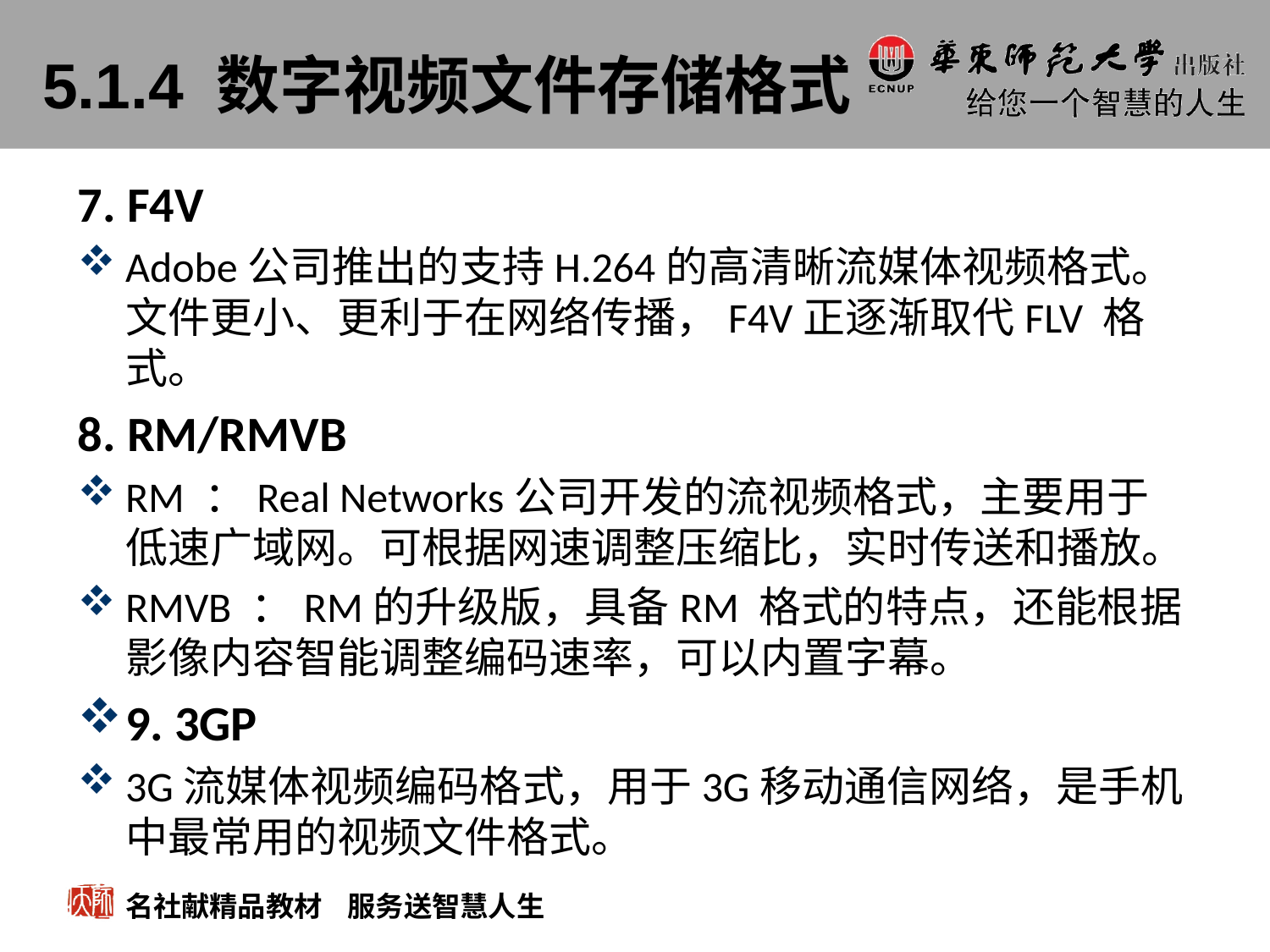

# 5.1.4 数字视频文件存储格式
7. F4V
Adobe公司推出的支持H.264的高清晰流媒体视频格式。文件更小、更利于在网络传播，F4V正逐渐取代FLV 格式。
8. RM/RMVB
RM ：Real Networks公司开发的流视频格式，主要用于低速广域网。可根据网速调整压缩比，实时传送和播放。
RMVB ：RM的升级版，具备RM 格式的特点，还能根据影像内容智能调整编码速率，可以内置字幕。
9. 3GP
3G流媒体视频编码格式，用于3G移动通信网络，是手机中最常用的视频文件格式。